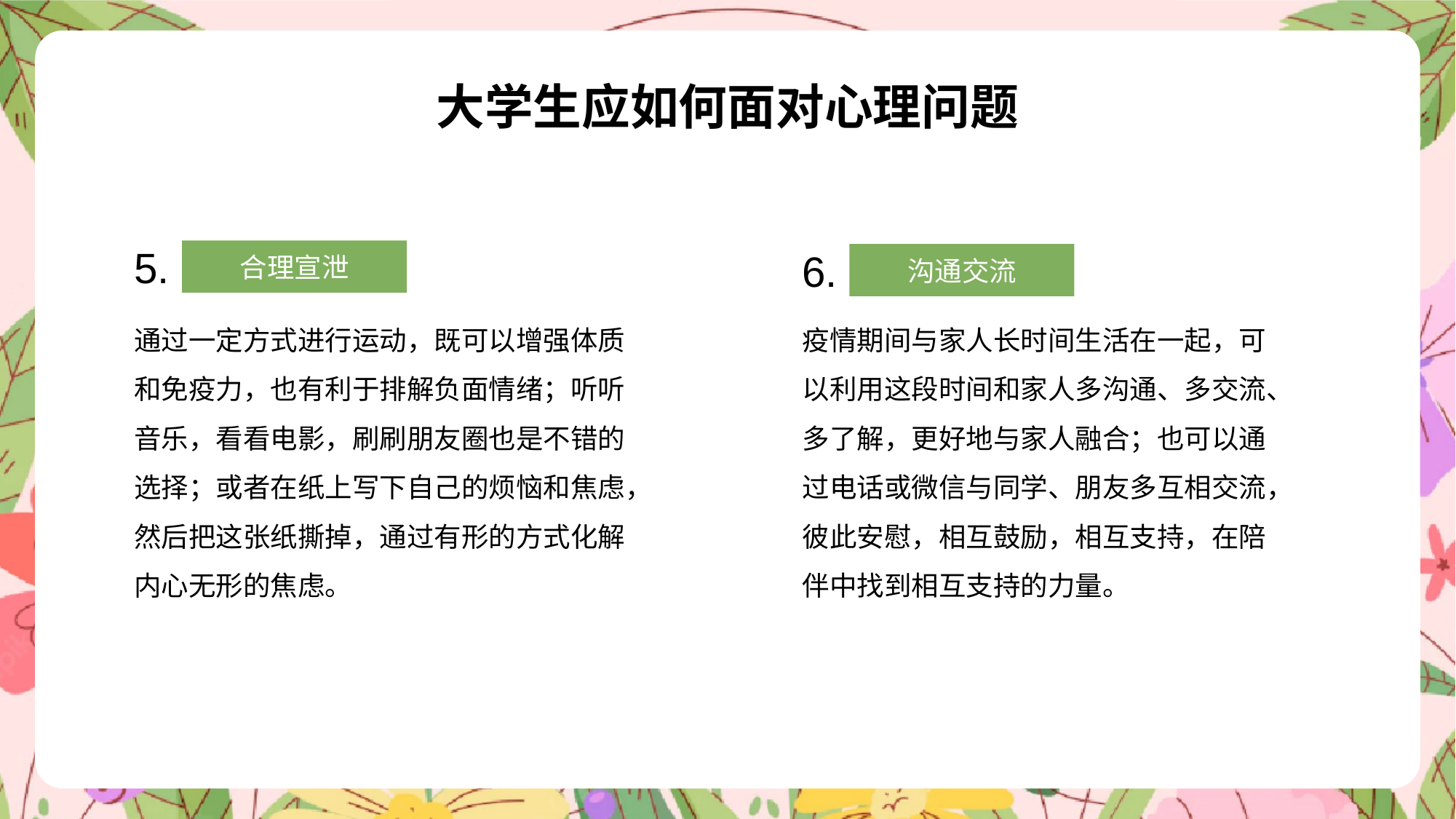

大学生应如何面对心理问题
5.
6.
合理宣泄
沟通交流
疫情期间与家人长时间生活在一起，可以利用这段时间和家人多沟通、多交流、多了解，更好地与家人融合；也可以通过电话或微信与同学、朋友多互相交流，彼此安慰，相互鼓励，相互支持，在陪伴中找到相互支持的力量。
通过一定方式进行运动，既可以增强体质和免疫力，也有利于排解负面情绪；听听音乐，看看电影，刷刷朋友圈也是不错的选择；或者在纸上写下自己的烦恼和焦虑，然后把这张纸撕掉，通过有形的方式化解内心无形的焦虑。